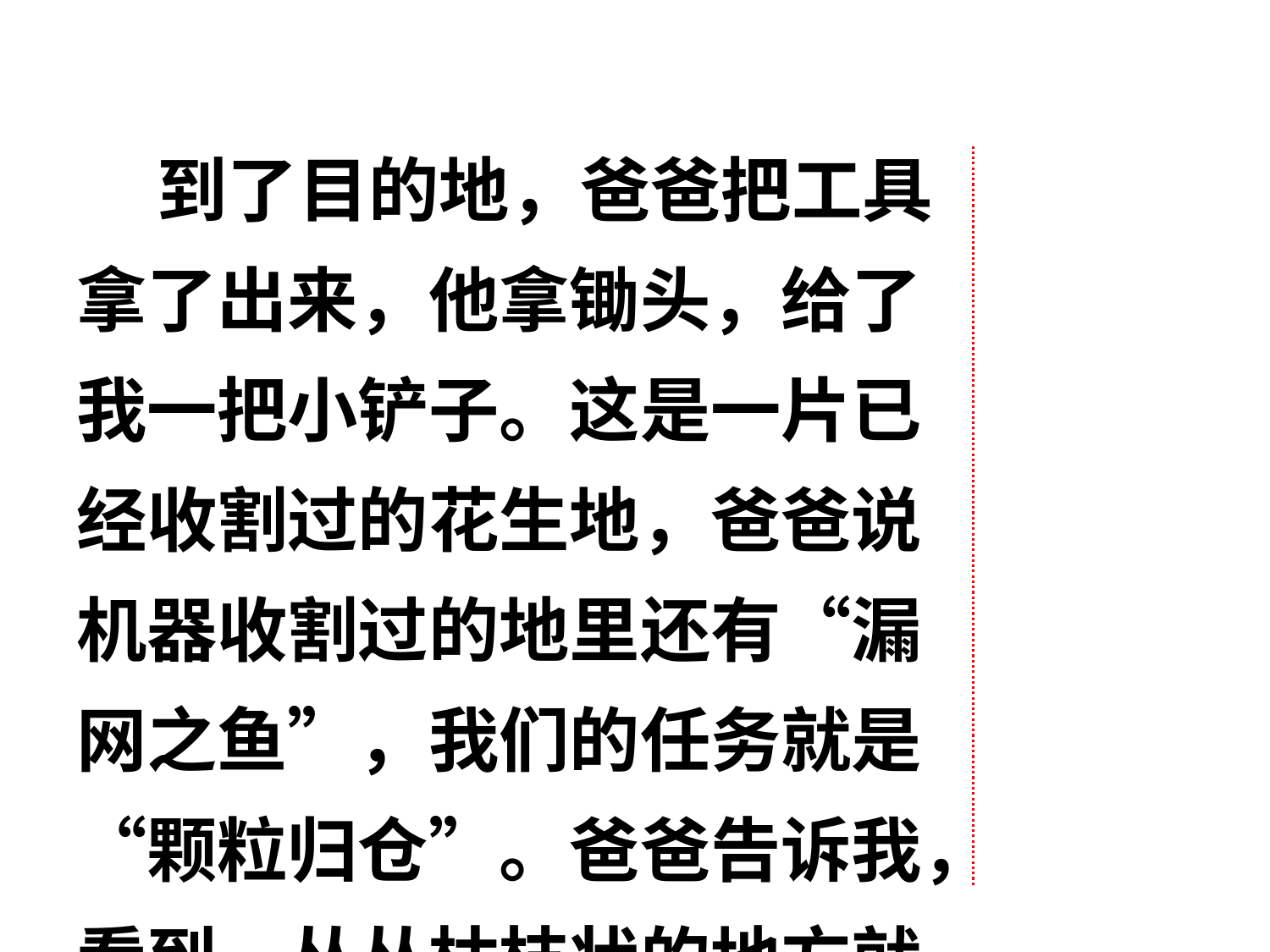

到了目的地，爸爸把工具拿了出来，他拿锄头，给了我一把小铲子。这是一片已经收割过的花生地，爸爸说机器收割过的地里还有“漏网之鱼”，我们的任务就是“颗粒归仓”。爸爸告诉我，看到一丛丛枯枝状的地方就挖，那下面就有花生，要把花生